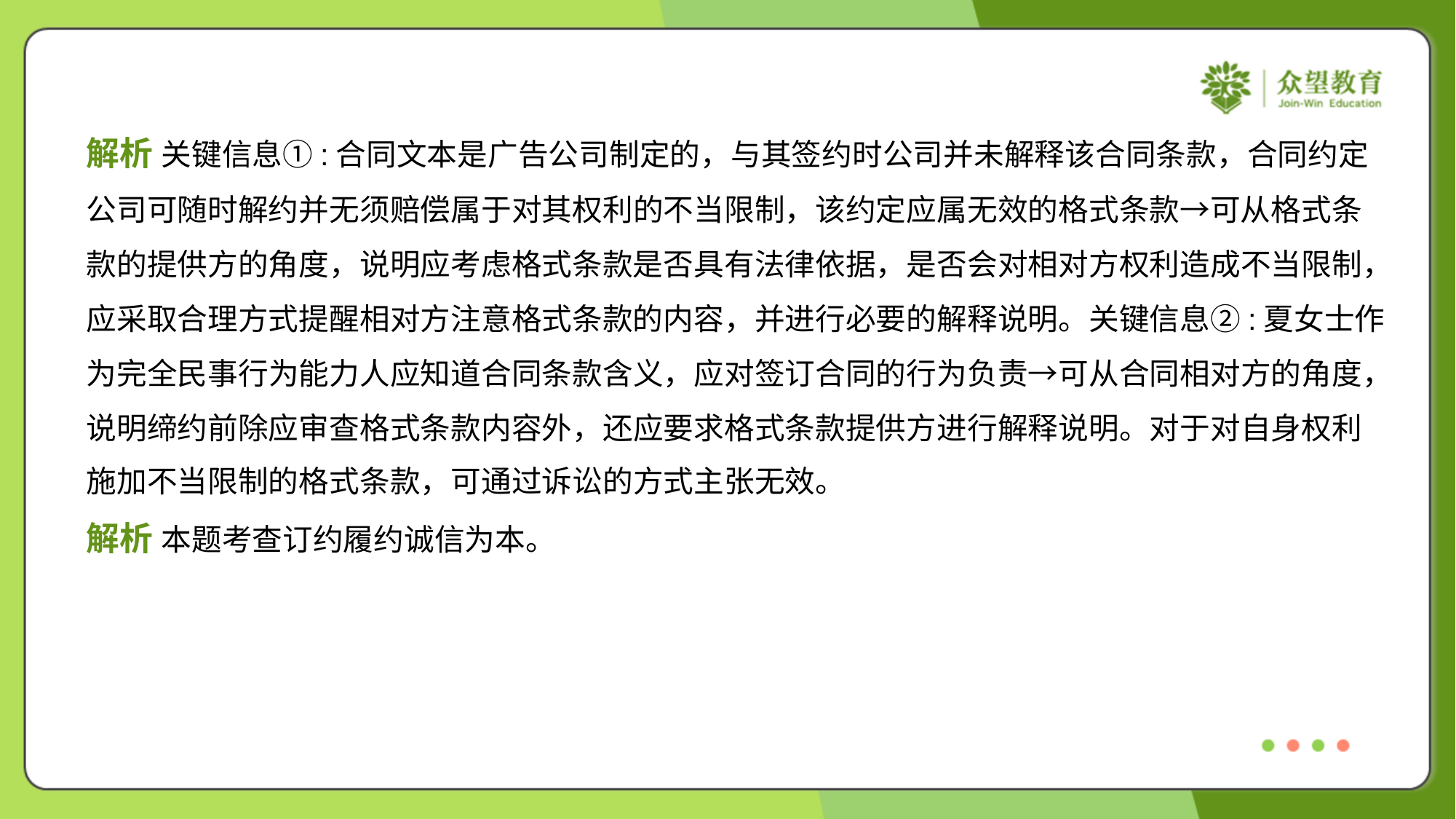

解析 关键信息①:合同文本是广告公司制定的，与其签约时公司并未解释该合同条款，合同约定
公司可随时解约并无须赔偿属于对其权利的不当限制，该约定应属无效的格式条款→可从格式条
款的提供方的角度，说明应考虑格式条款是否具有法律依据，是否会对相对方权利造成不当限制，
应采取合理方式提醒相对方注意格式条款的内容，并进行必要的解释说明。关键信息②:夏女士作
为完全民事行为能力人应知道合同条款含义，应对签订合同的行为负责→可从合同相对方的角度，
说明缔约前除应审查格式条款内容外，还应要求格式条款提供方进行解释说明。对于对自身权利
施加不当限制的格式条款，可通过诉讼的方式主张无效。
解析 本题考查订约履约诚信为本。